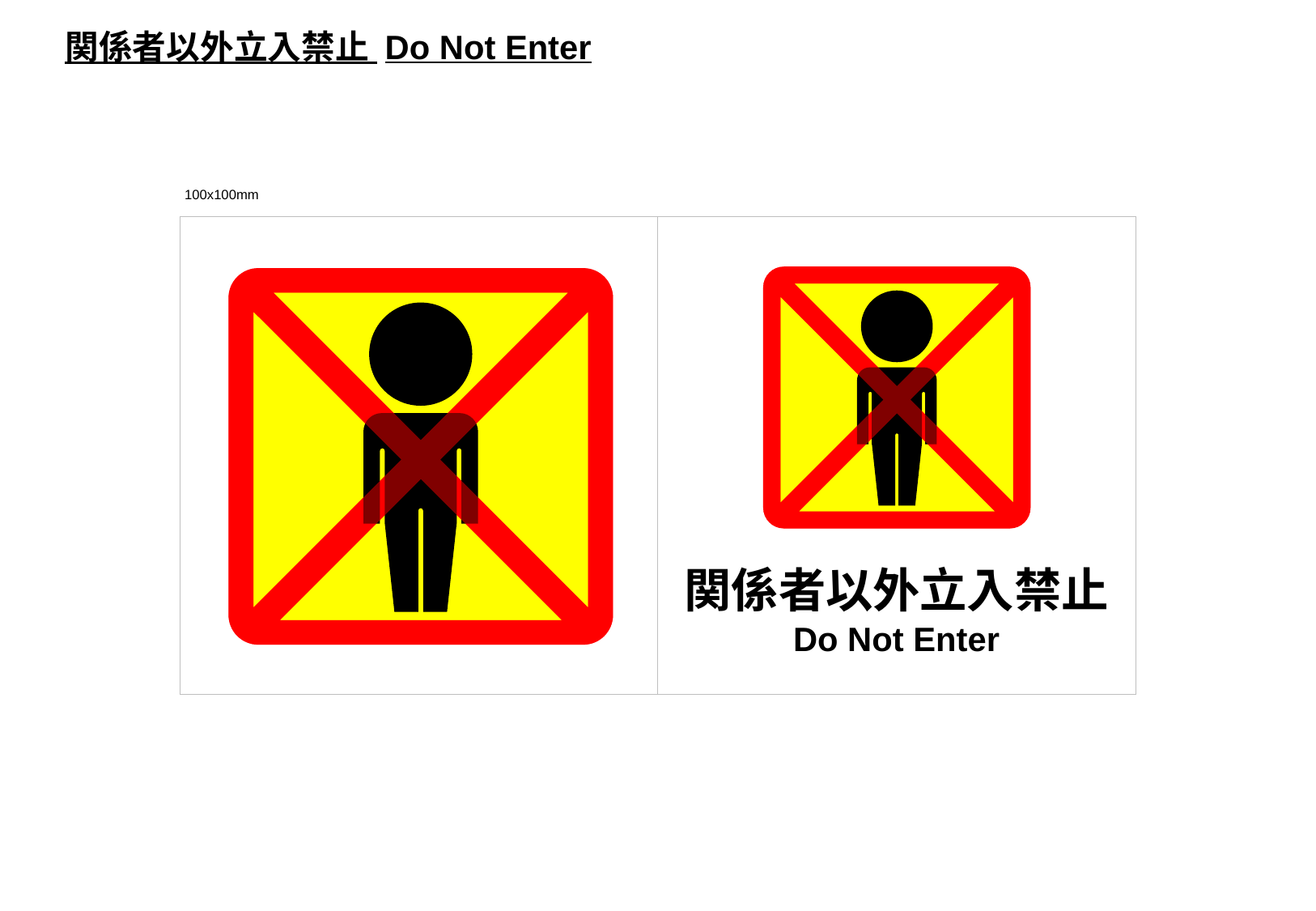

関係者以外立入禁止 Do Not Enter
100x100mm

関係者以外立入禁止
Do Not Enter